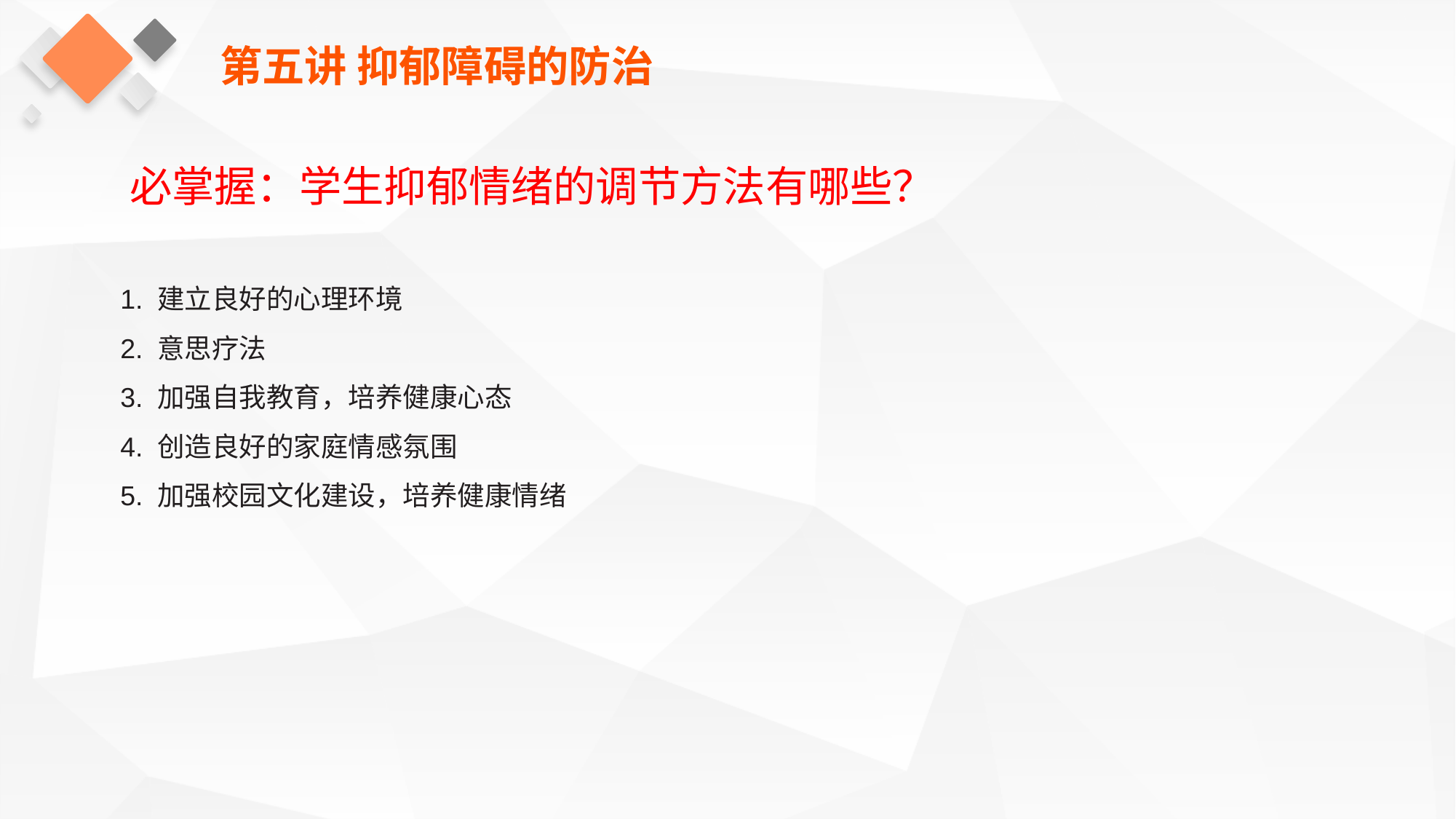

第五讲 抑郁障碍的防治
必掌握：学生抑郁情绪的调节方法有哪些？
1. 建立良好的心理环境
2. 意思疗法
3. 加强自我教育，培养健康心态
4. 创造良好的家庭情感氛围
5. 加强校园文化建设，培养健康情绪